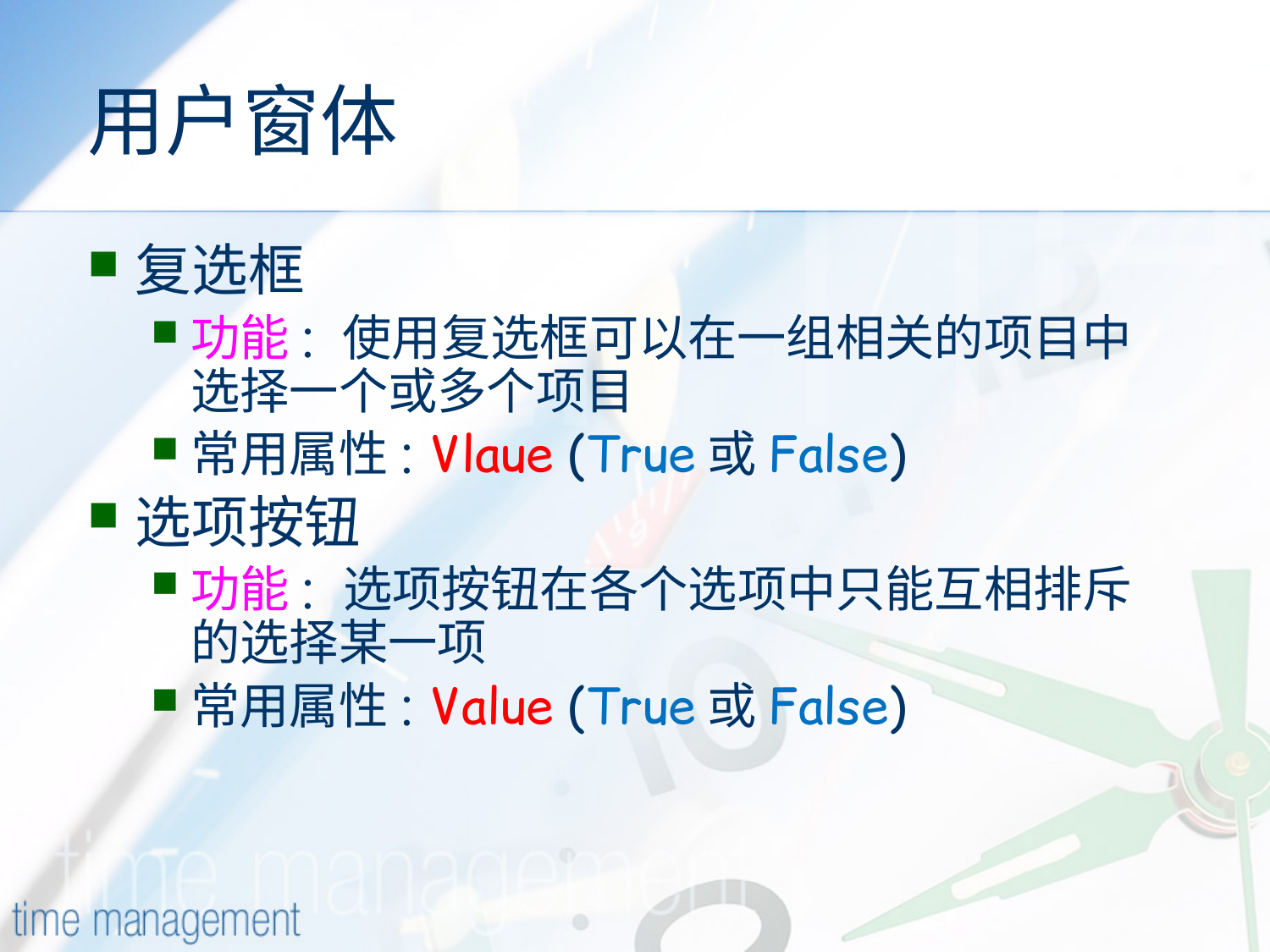

# 用户窗体
复选框
功能: 使用复选框可以在一组相关的项目中选择一个或多个项目
常用属性: Vlaue (True或False)
选项按钮
功能: 选项按钮在各个选项中只能互相排斥的选择某一项
常用属性: Value (True或False)